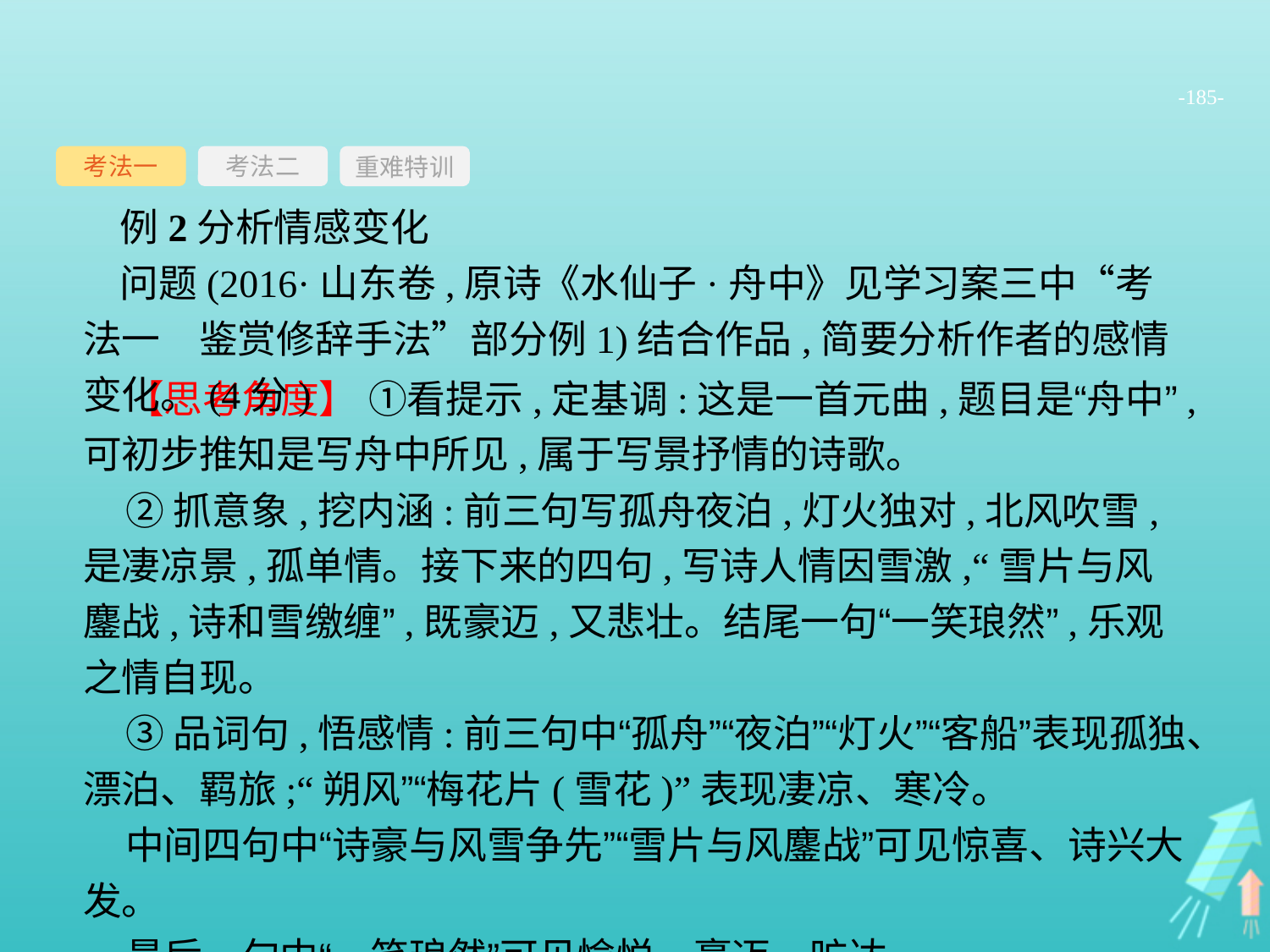

-185-
考法一
重难特训
考法二
例2分析情感变化
问题(2016·山东卷,原诗《水仙子·舟中》见学习案三中“考法一　鉴赏修辞手法”部分例1)结合作品,简要分析作者的感情变化。(4分)
【思考角度】 ①看提示,定基调:这是一首元曲,题目是“舟中”,可初步推知是写舟中所见,属于写景抒情的诗歌。
②抓意象,挖内涵:前三句写孤舟夜泊,灯火独对,北风吹雪,是凄凉景,孤单情。接下来的四句,写诗人情因雪激,“雪片与风鏖战,诗和雪缴缠”,既豪迈,又悲壮。结尾一句“一笑琅然”,乐观之情自现。
③品词句,悟感情:前三句中“孤舟”“夜泊”“灯火”“客船”表现孤独、漂泊、羁旅;“朔风”“梅花片(雪花)”表现凄凉、寒冷。
中间四句中“诗豪与风雪争先”“雪片与风鏖战”可见惊喜、诗兴大发。
最后一句中“一笑琅然”可见愉悦、豪迈、旷达。